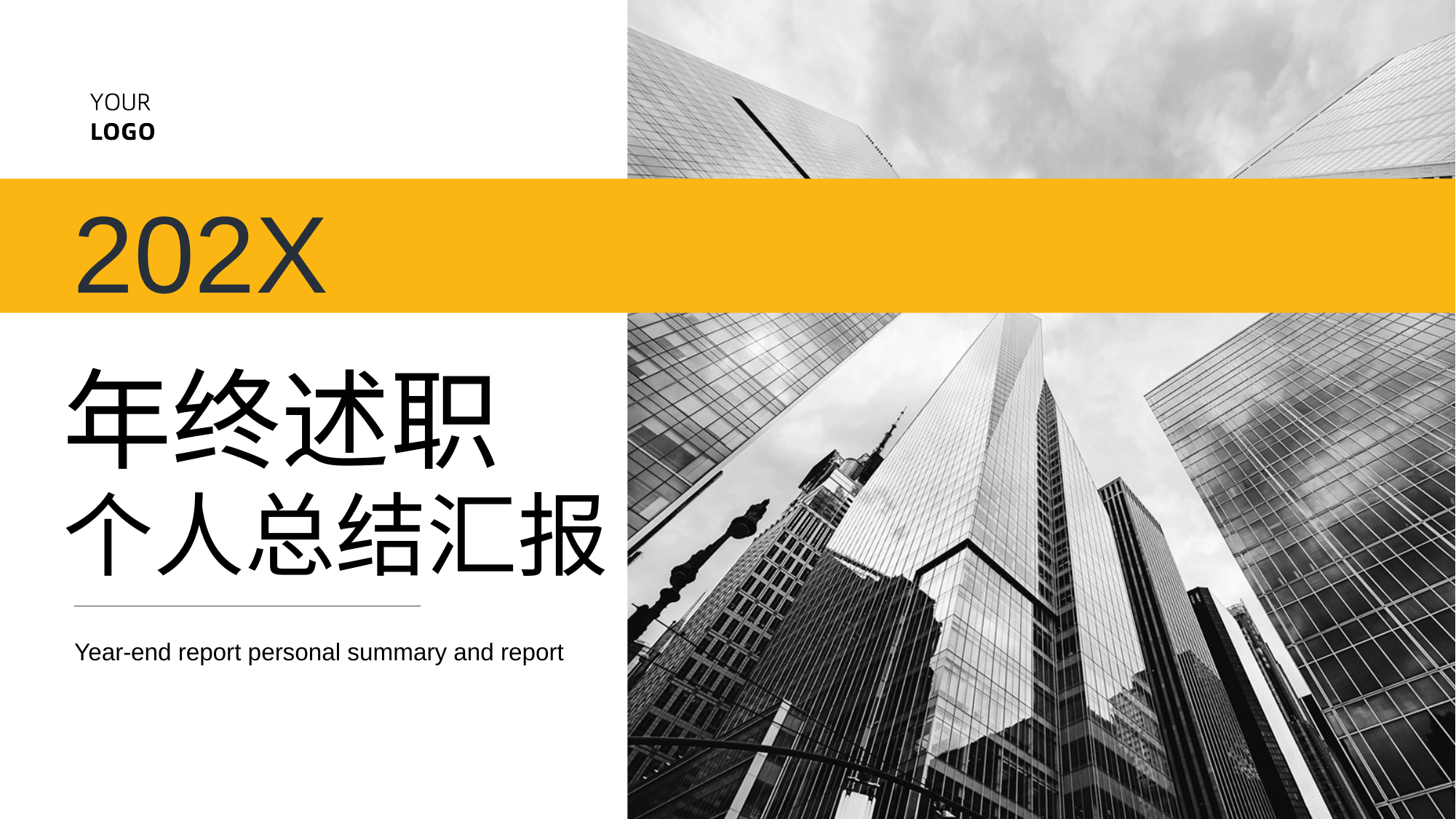

202X
年终述职
个人总结汇报
Year-end report personal summary and report